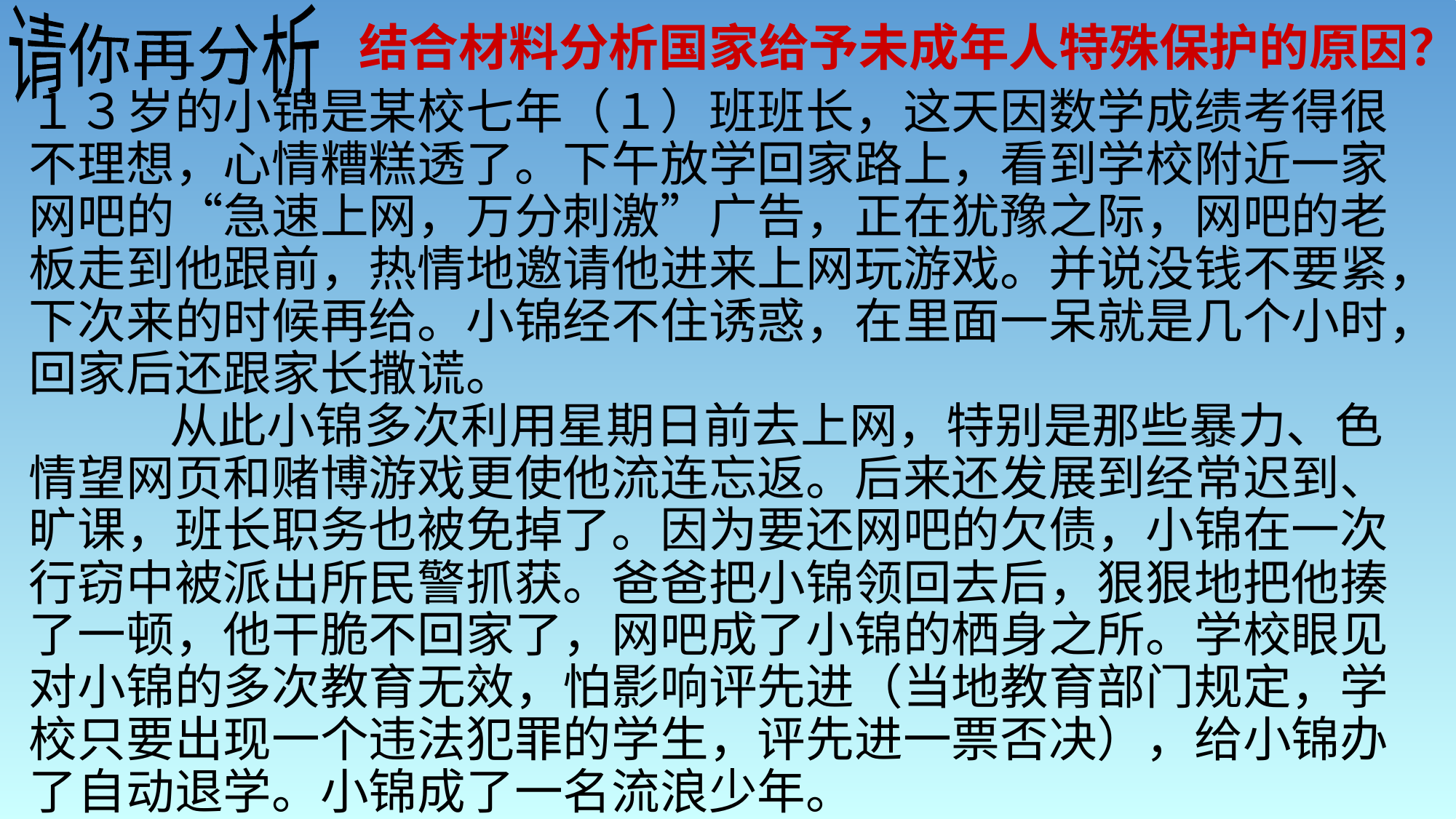

请你再分析
结合材料分析国家给予未成年人特殊保护的原因？

#
１３岁的小锦是某校七年（１）班班长，这天因数学成绩考得很不理想，心情糟糕透了。下午放学回家路上，看到学校附近一家网吧的“急速上网，万分刺激”广告，正在犹豫之际，网吧的老板走到他跟前，热情地邀请他进来上网玩游戏。并说没钱不要紧，下次来的时候再给。小锦经不住诱惑，在里面一呆就是几个小时，回家后还跟家长撒谎。
　　    从此小锦多次利用星期日前去上网，特别是那些暴力、色情望网页和赌博游戏更使他流连忘返。后来还发展到经常迟到、旷课，班长职务也被免掉了。因为要还网吧的欠债，小锦在一次行窃中被派出所民警抓获。爸爸把小锦领回去后，狠狠地把他揍了一顿，他干脆不回家了，网吧成了小锦的栖身之所。学校眼见对小锦的多次教育无效，怕影响评先进（当地教育部门规定，学校只要出现一个违法犯罪的学生，评先进一票否决），给小锦办了自动退学。小锦成了一名流浪少年。